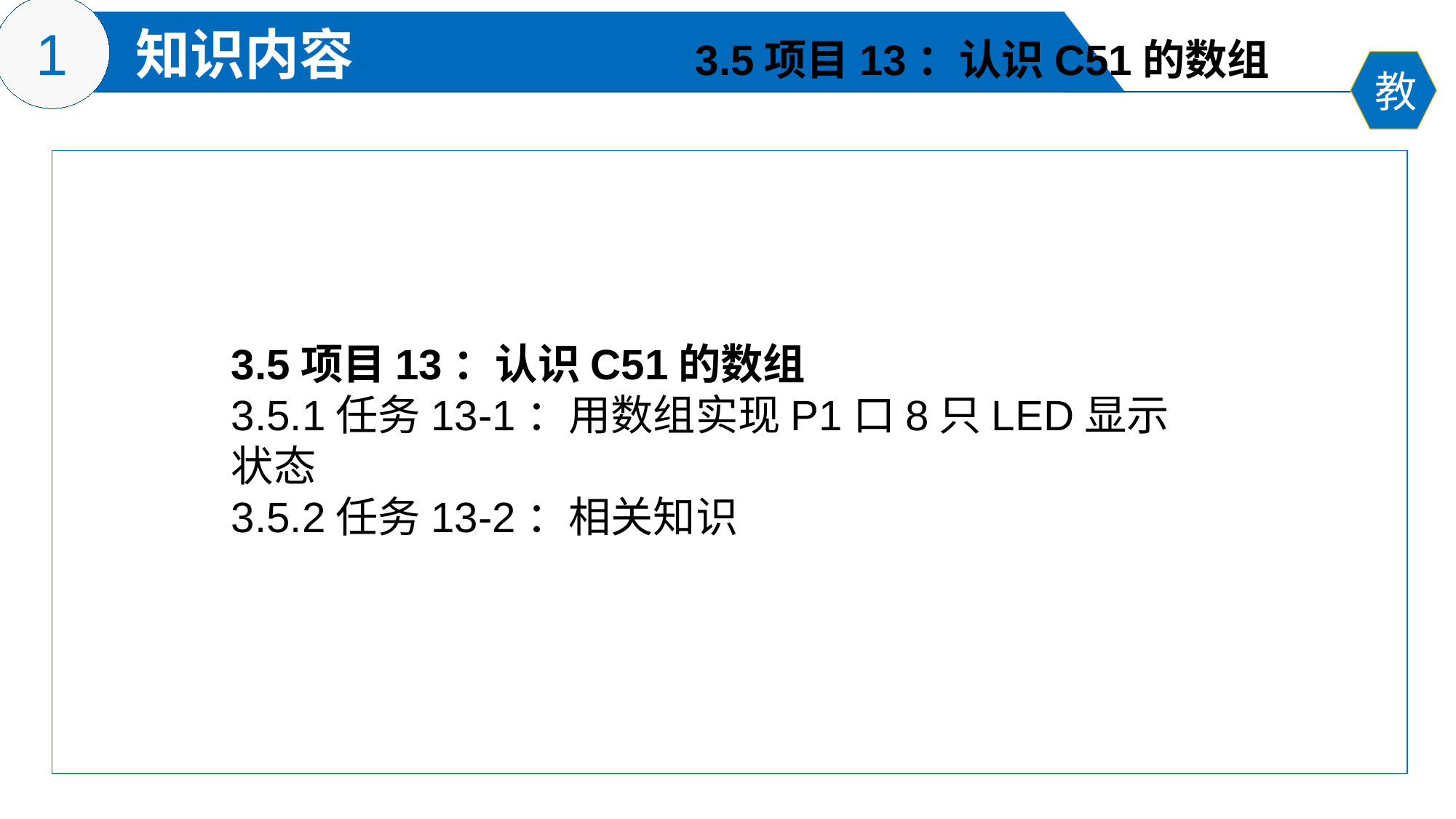

3.5项目13：认识C51的数组
3.5项目13：认识C51的数组
3.5.1任务13-1：用数组实现P1口8只LED显示状态
3.5.2任务13-2：相关知识